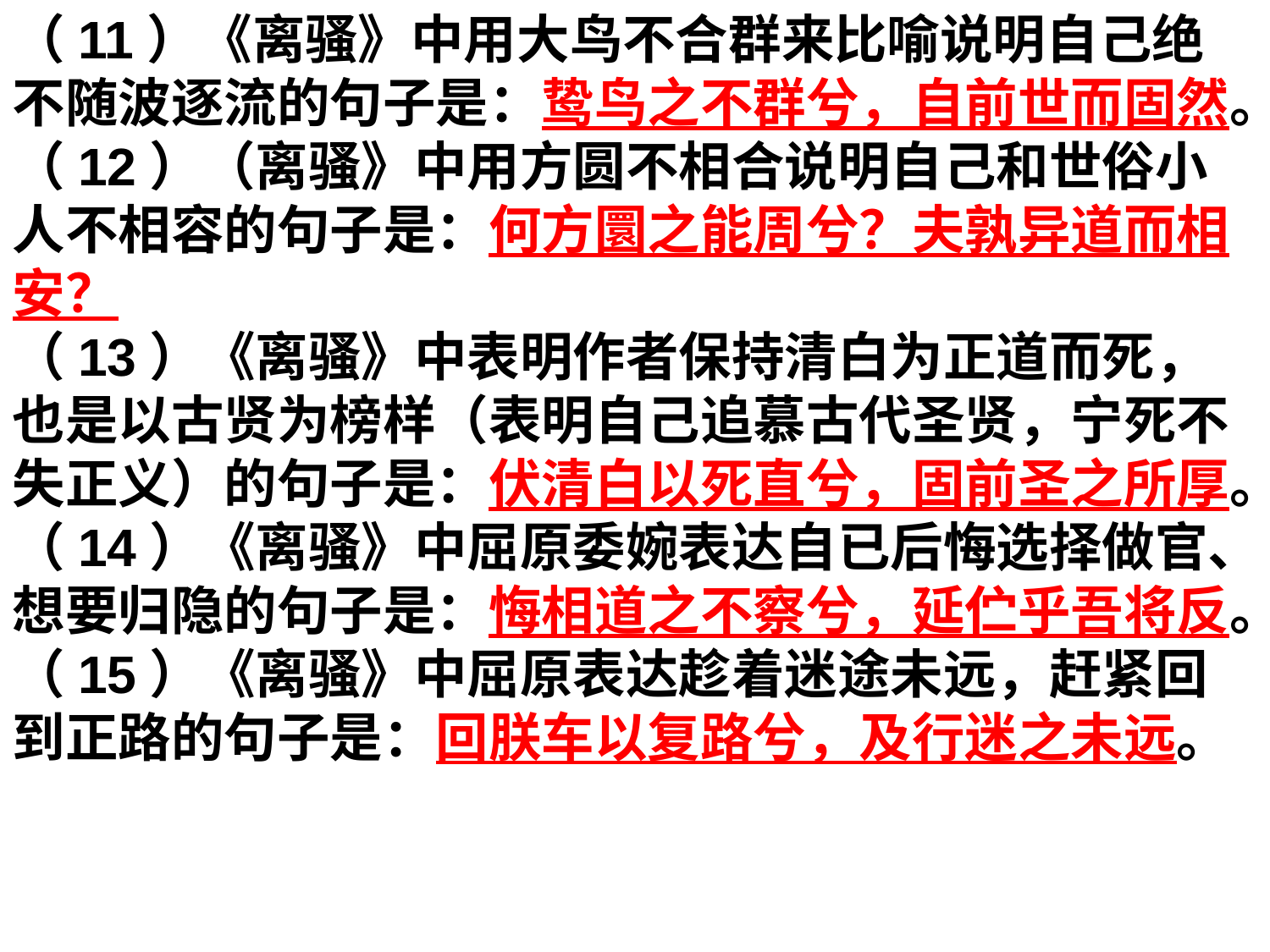

（11）《离骚》中用大鸟不合群来比喻说明自己绝不随波逐流的句子是：鸷鸟之不群兮，自前世而固然。
（12）（离骚》中用方圆不相合说明自己和世俗小人不相容的句子是：何方圜之能周兮？夫孰异道而相安？
（13）《离骚》中表明作者保持清白为正道而死，也是以古贤为榜样（表明自己追慕古代圣贤，宁死不失正义）的句子是：伏清白以死直兮，固前圣之所厚。
（14）《离骚》中屈原委婉表达自已后悔选择做官、想要归隐的句子是：悔相道之不察兮，延伫乎吾将反。
（15）《离骚》中屈原表达趁着迷途未远，赶紧回到正路的句子是：回朕车以复路兮，及行迷之未远。